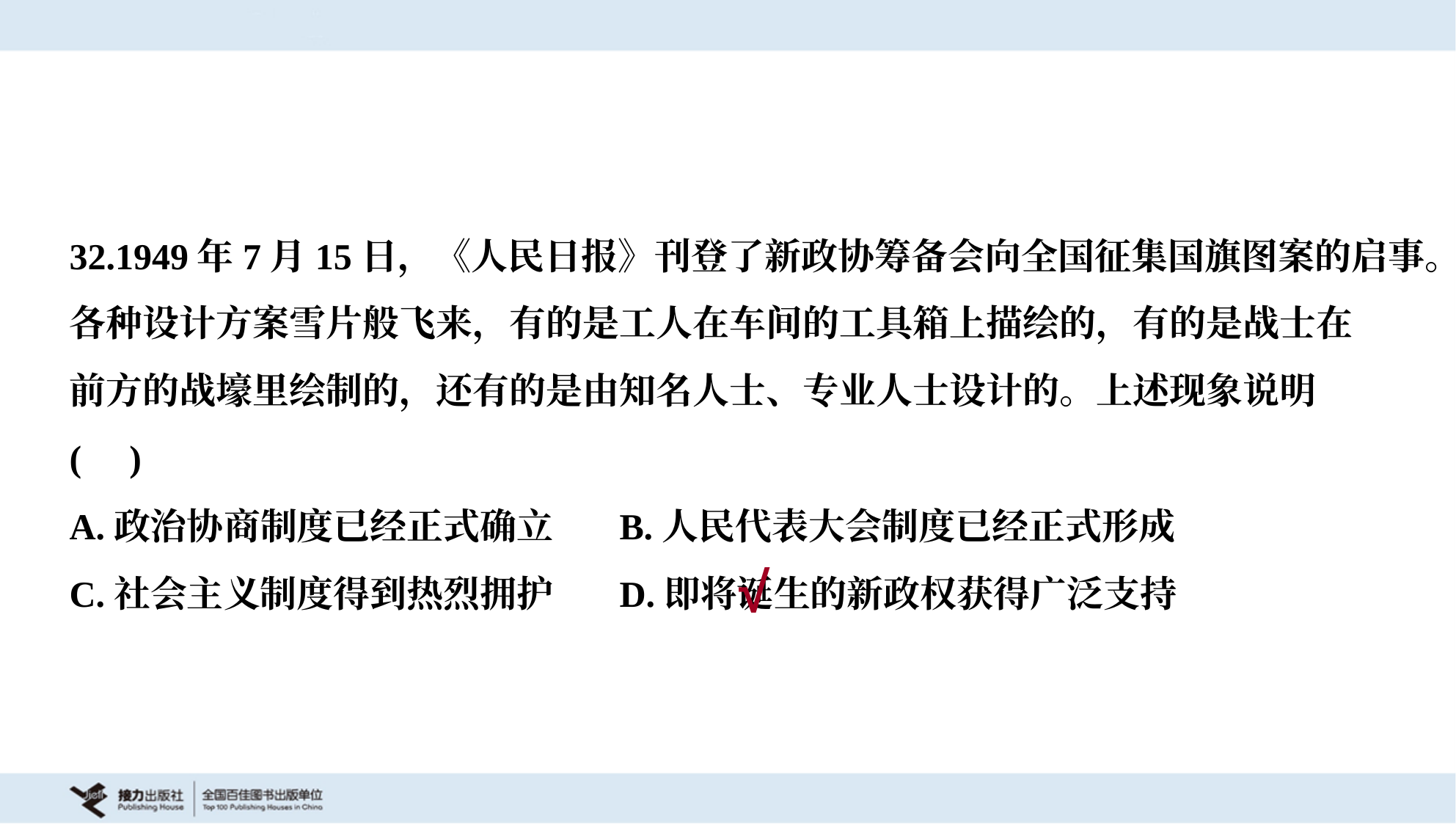

32.1949年7月15日，《人民日报》刊登了新政协筹备会向全国征集国旗图案的启事。
各种设计方案雪片般飞来，有的是工人在车间的工具箱上描绘的，有的是战士在
前方的战壕里绘制的，还有的是由知名人士、专业人士设计的。上述现象说明
(     )
A.政治协商制度已经正式确立	B.人民代表大会制度已经正式形成
C.社会主义制度得到热烈拥护	D.即将诞生的新政权获得广泛支持
√